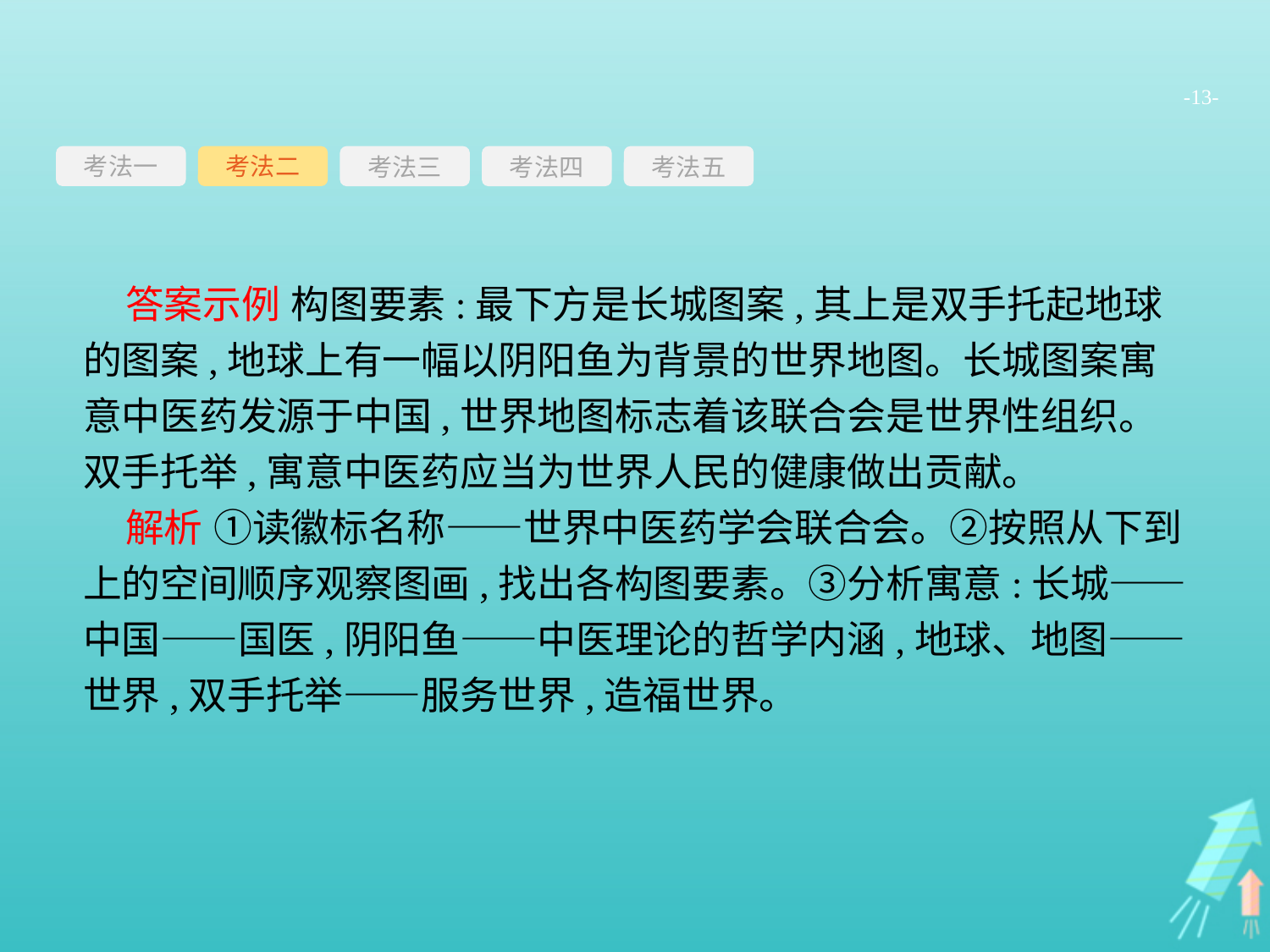

-13-
考法一
考法三
考法四
考法五
考法二
答案示例 构图要素:最下方是长城图案,其上是双手托起地球的图案,地球上有一幅以阴阳鱼为背景的世界地图。长城图案寓意中医药发源于中国,世界地图标志着该联合会是世界性组织。双手托举,寓意中医药应当为世界人民的健康做出贡献。
解析 ①读徽标名称——世界中医药学会联合会。②按照从下到上的空间顺序观察图画,找出各构图要素。③分析寓意:长城——中国——国医,阴阳鱼——中医理论的哲学内涵,地球、地图——世界,双手托举——服务世界,造福世界。